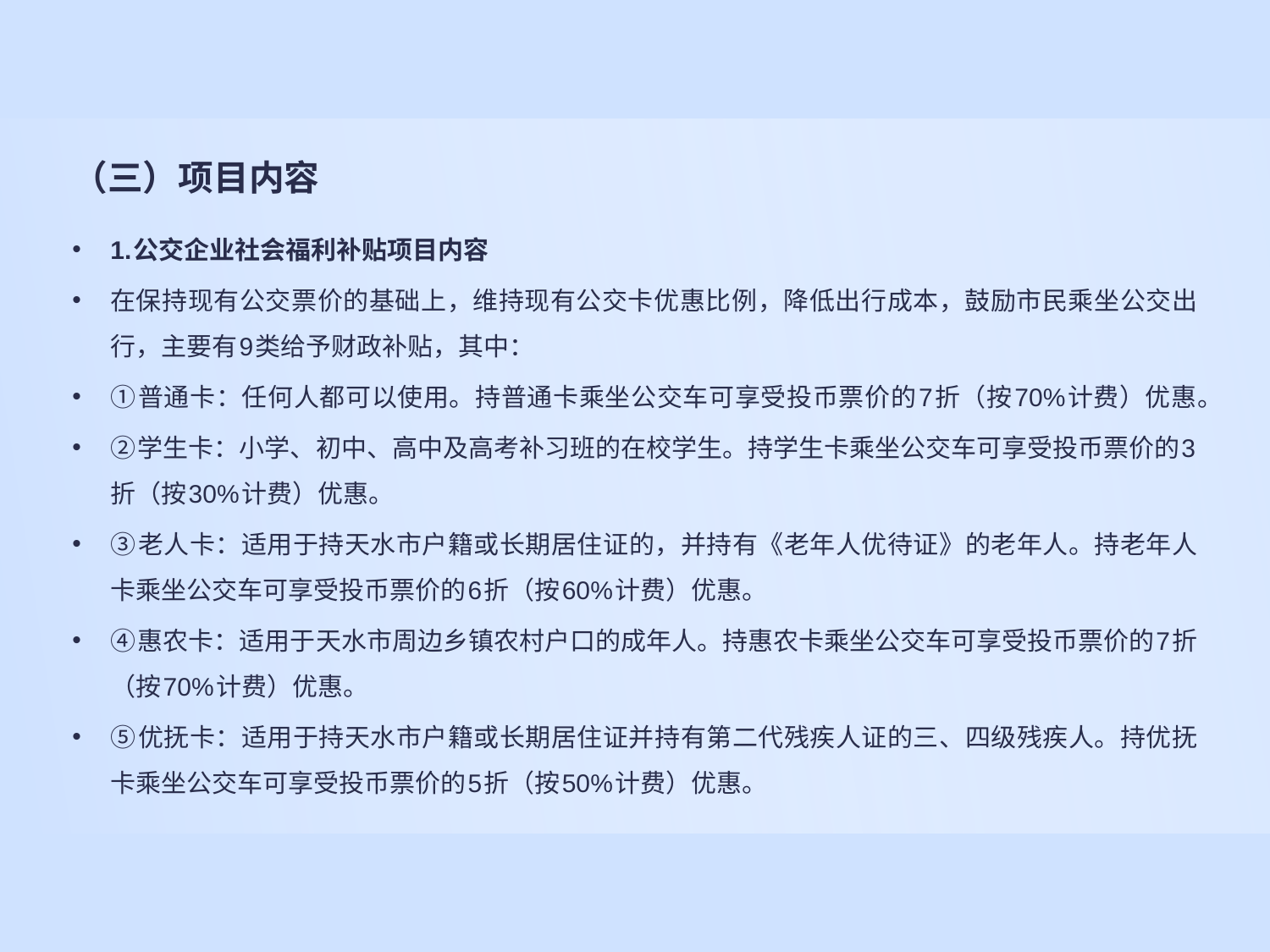

# （三）项目内容
1.公交企业社会福利补贴项目内容
在保持现有公交票价的基础上，维持现有公交卡优惠比例，降低出行成本，鼓励市民乘坐公交出行，主要有9类给予财政补贴，其中：
①普通卡：任何人都可以使用。持普通卡乘坐公交车可享受投币票价的7折（按70%计费）优惠。
②学生卡：小学、初中、高中及高考补习班的在校学生。持学生卡乘坐公交车可享受投币票价的3折（按30%计费）优惠。
③老人卡：适用于持天水市户籍或长期居住证的，并持有《老年人优待证》的老年人。持老年人卡乘坐公交车可享受投币票价的6折（按60%计费）优惠。
④惠农卡：适用于天水市周边乡镇农村户口的成年人。持惠农卡乘坐公交车可享受投币票价的7折（按70%计费）优惠。
⑤优抚卡：适用于持天水市户籍或长期居住证并持有第二代残疾人证的三、四级残疾人。持优抚卡乘坐公交车可享受投币票价的5折（按50%计费）优惠。